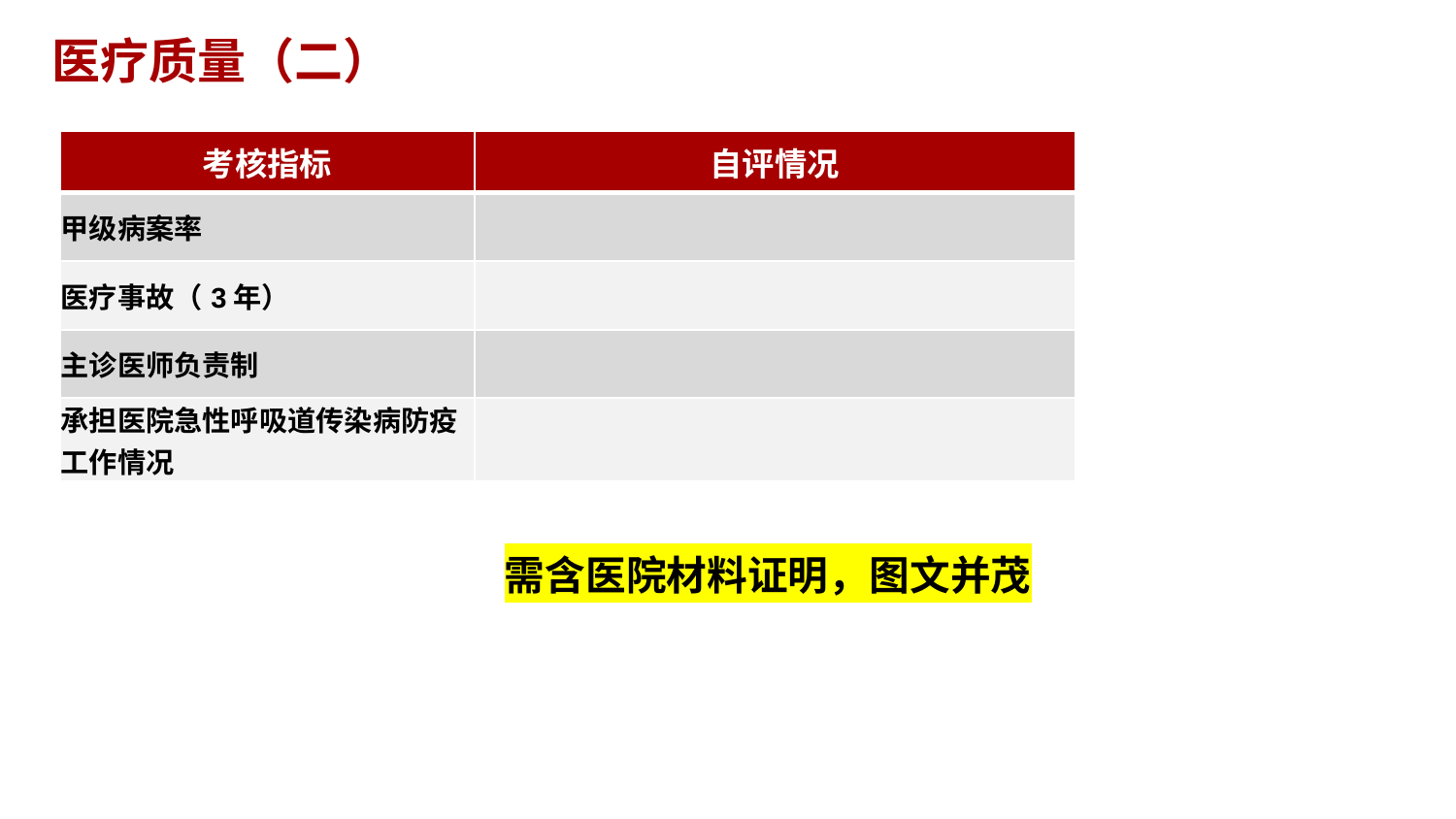

# 医疗质量（二）
| 考核指标 | 自评情况 |
| --- | --- |
| 甲级病案率 |  |
| 医疗事故（3年） |  |
| 主诊医师负责制 |  |
| 承担医院急性呼吸道传染病防疫工作情况 |  |
需含医院材料证明，图文并茂